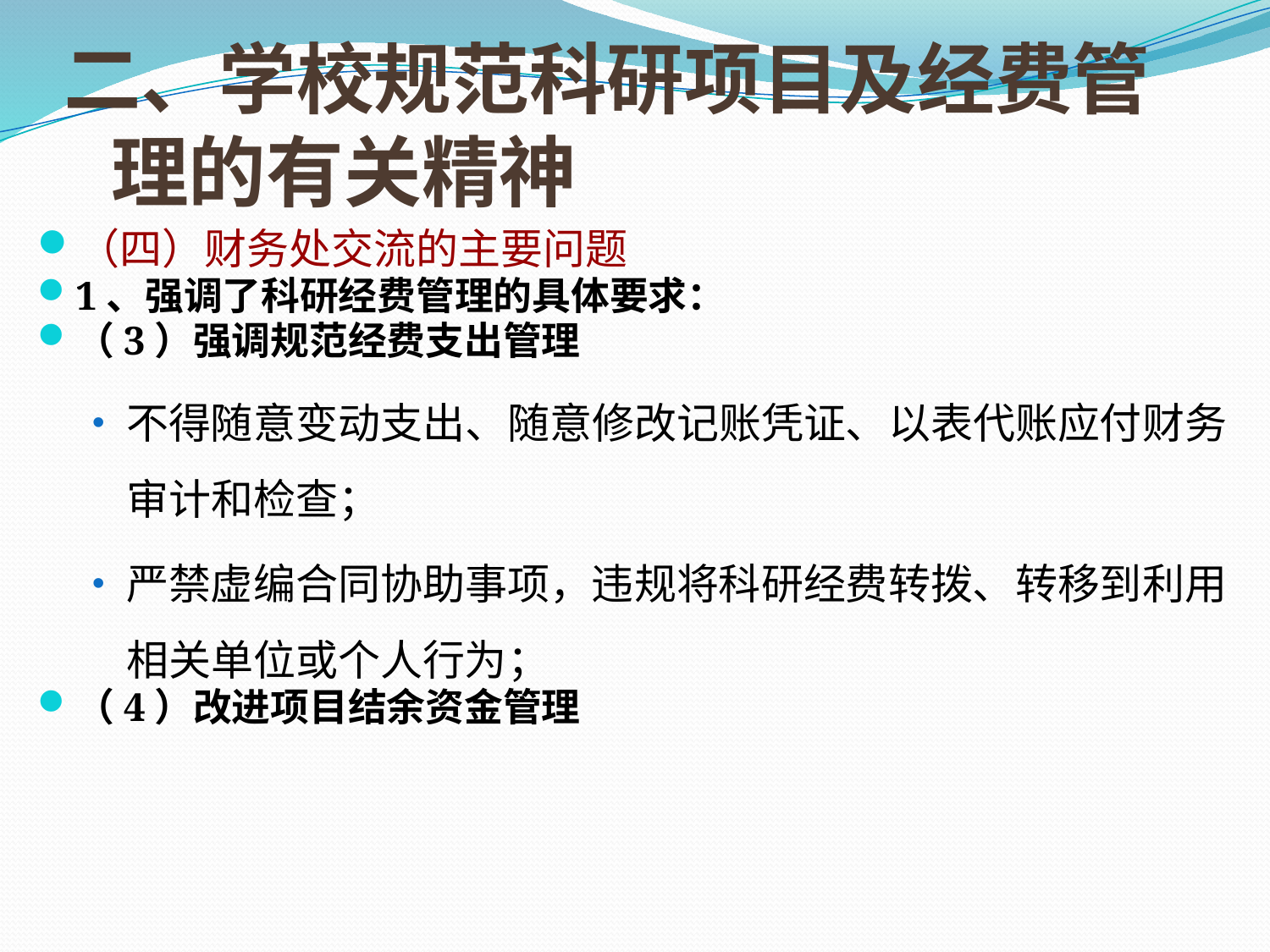

# 二、学校规范科研项目及经费管理的有关精神
（四）财务处交流的主要问题
1、强调了科研经费管理的具体要求：
（3）强调规范经费支出管理
不得随意变动支出、随意修改记账凭证、以表代账应付财务审计和检查；
严禁虚编合同协助事项，违规将科研经费转拨、转移到利用相关单位或个人行为；
（4）改进项目结余资金管理